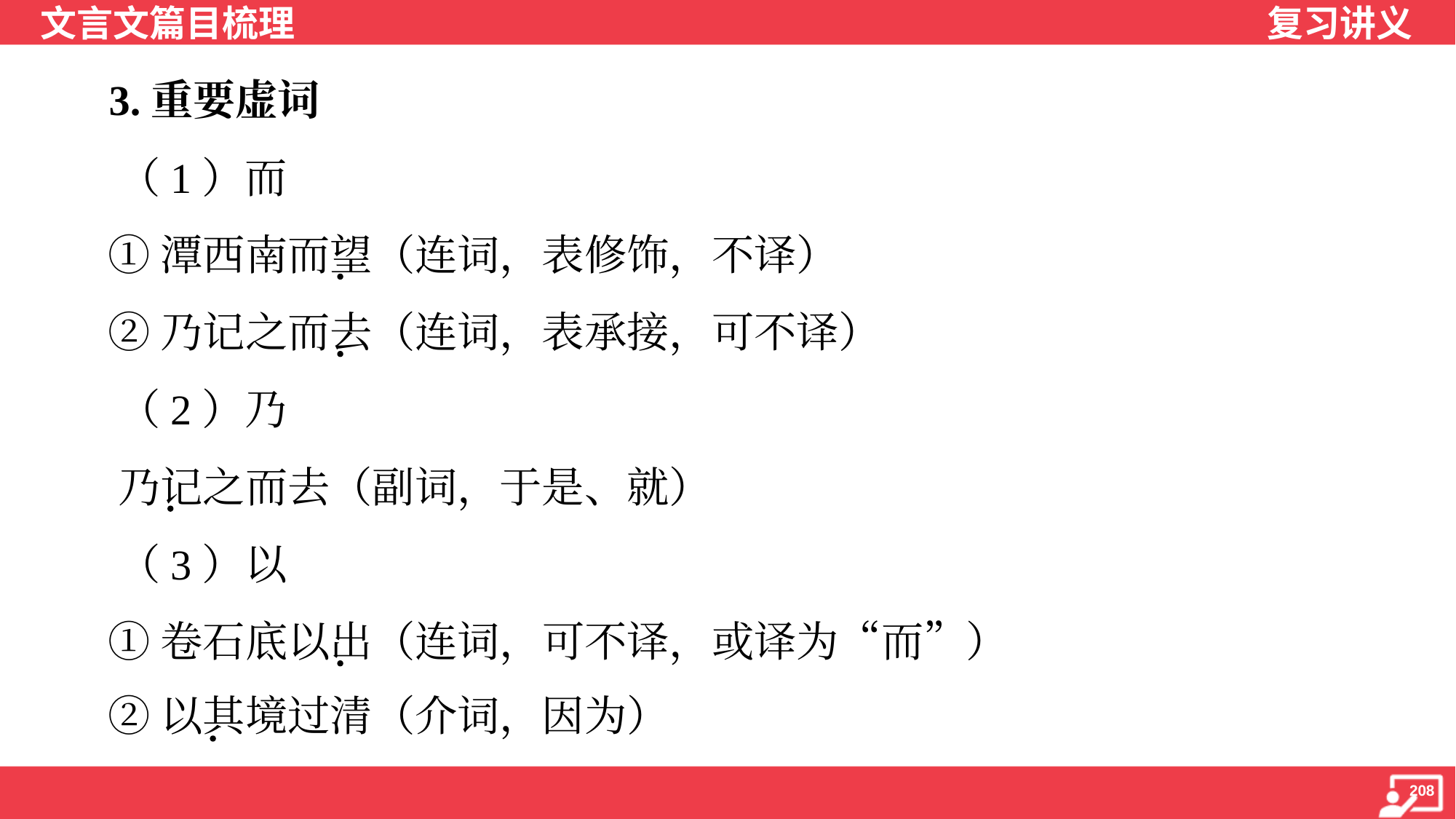

3.重要虚词
    （1）而
    ①潭西南而望（连词，表修饰，不译）
    ②乃记之而去（连词，表承接，可不译）
    （2）乃
    乃记之而去（副词，于是、就）
    （3）以
    ①卷石底以出（连词，可不译，或译为“而”）
    ②以其境过清（介词，因为）